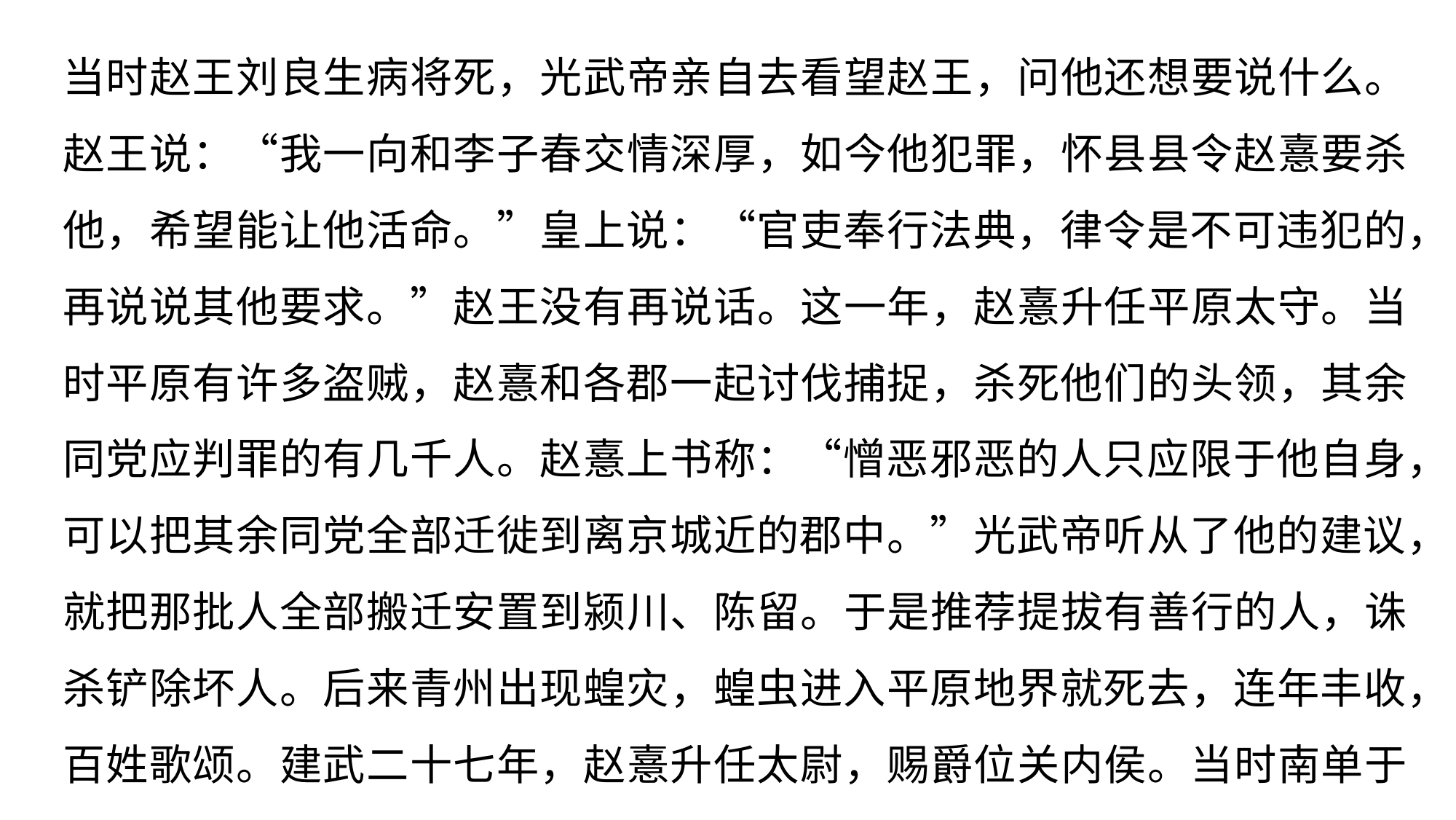

当时赵王刘良生病将死，光武帝亲自去看望赵王，问他还想要说什么。赵王说：“我一向和李子春交情深厚，如今他犯罪，怀县县令赵憙要杀他，希望能让他活命。”皇上说：“官吏奉行法典，律令是不可违犯的，再说说其他要求。”赵王没有再说话。这一年，赵憙升任平原太守。当时平原有许多盗贼，赵憙和各郡一起讨伐捕捉，杀死他们的头领，其余同党应判罪的有几千人。赵憙上书称：“憎恶邪恶的人只应限于他自身，可以把其余同党全部迁徙到离京城近的郡中。”光武帝听从了他的建议，就把那批人全部搬迁安置到颍川、陈留。于是推荐提拔有善行的人，诛杀铲除坏人。后来青州出现蝗灾，蝗虫进入平原地界就死去，连年丰收，百姓歌颂。建武二十七年，赵憙升任太尉，赐爵位关内侯。当时南单于降服，